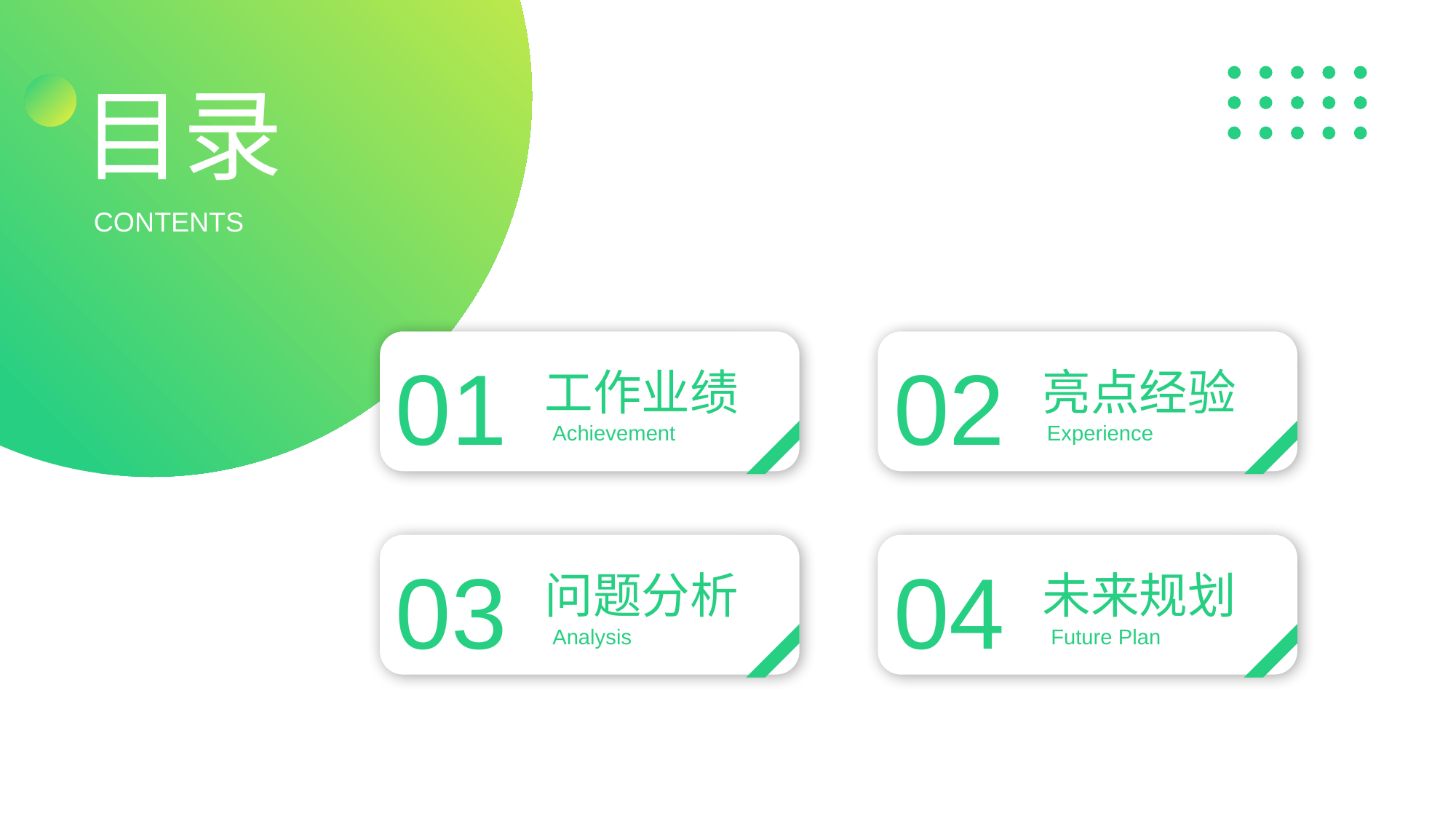

01
工作业绩
Achievement

02
亮点经验
Experience

03
问题分析
Analysis

04
未来规划
Future Plan